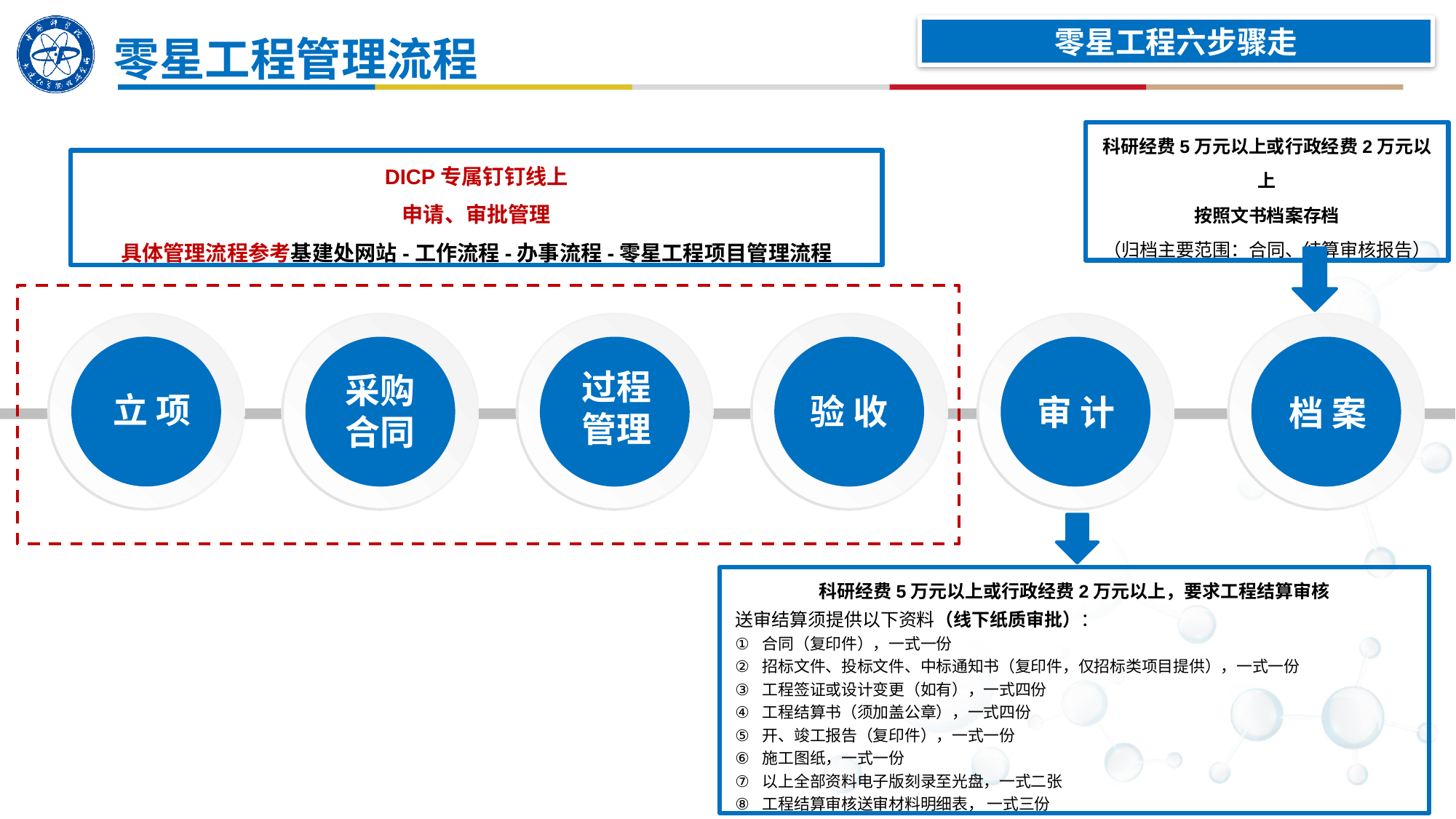

零星工程六步骤走
零星工程管理流程
4
科研经费5万元以上或行政经费2万元以上
按照文书档案存档
（归档主要范围：合同、结算审核报告）
DICP专属钉钉线上
申请、审批管理
具体管理流程参考基建处网站-工作流程-办事流程-零星工程项目管理流程

验 收

10
过程
管理
采购
合同
立 项

审 计
档 案

科研经费5万元以上或行政经费2万元以上，要求工程结算审核
送审结算须提供以下资料（线下纸质审批）：
合同（复印件），一式一份
招标文件、投标文件、中标通知书（复印件，仅招标类项目提供），一式一份
工程签证或设计变更（如有），一式四份
工程结算书（须加盖公章），一式四份
开、竣工报告（复印件），一式一份
施工图纸，一式一份
以上全部资料电子版刻录至光盘，一式二张
工程结算审核送审材料明细表， 一式三份